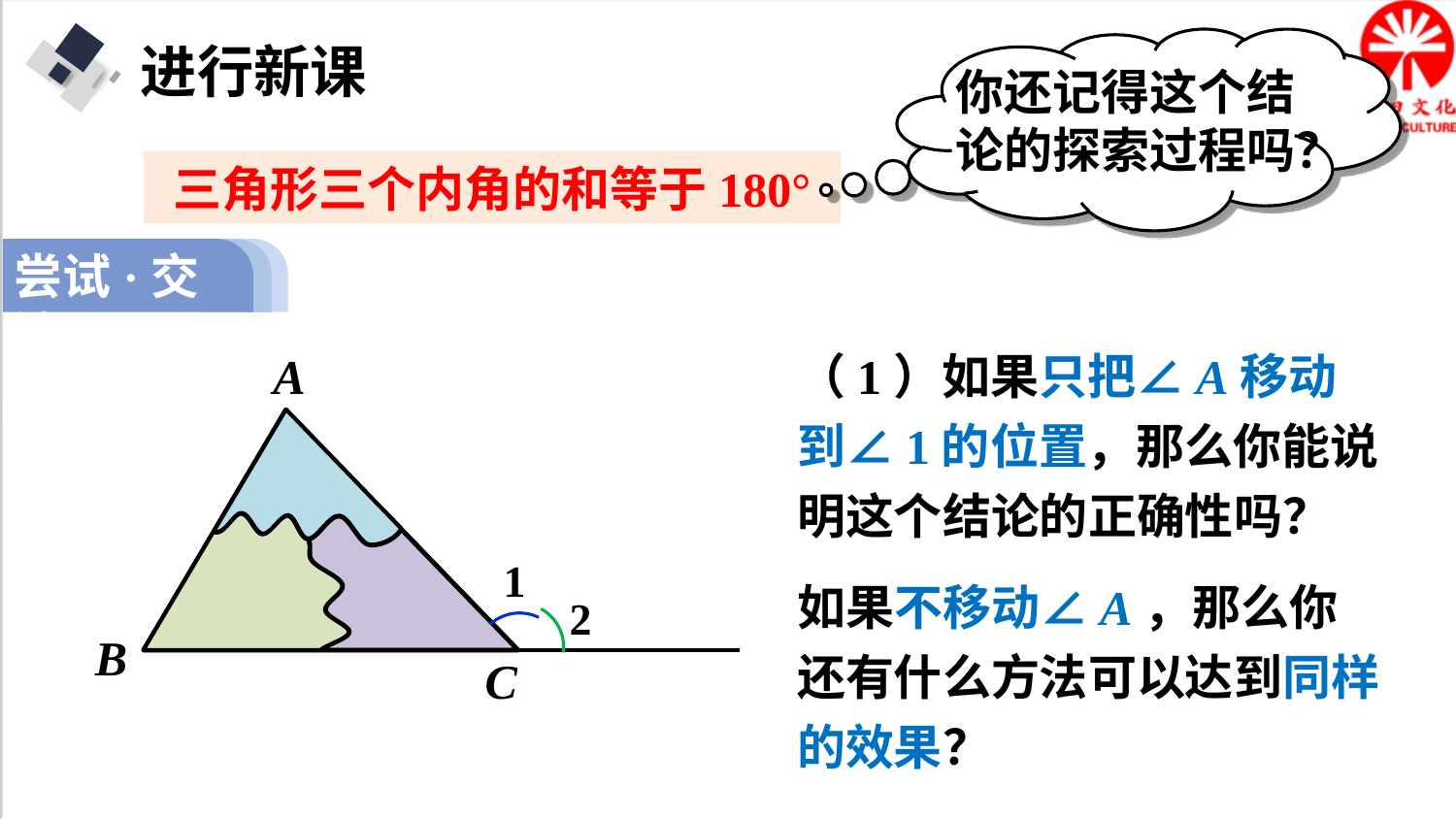

进行新课

你还记得这个结论的探索过程吗？
三角形三个内角的和等于180°
尝试·交流

（1）如果只把∠A移动到∠1的位置，那么你能说明这个结论的正确性吗？
A

1

如果不移动∠A，那么你还有什么方法可以达到同样的效果？
2

B
C